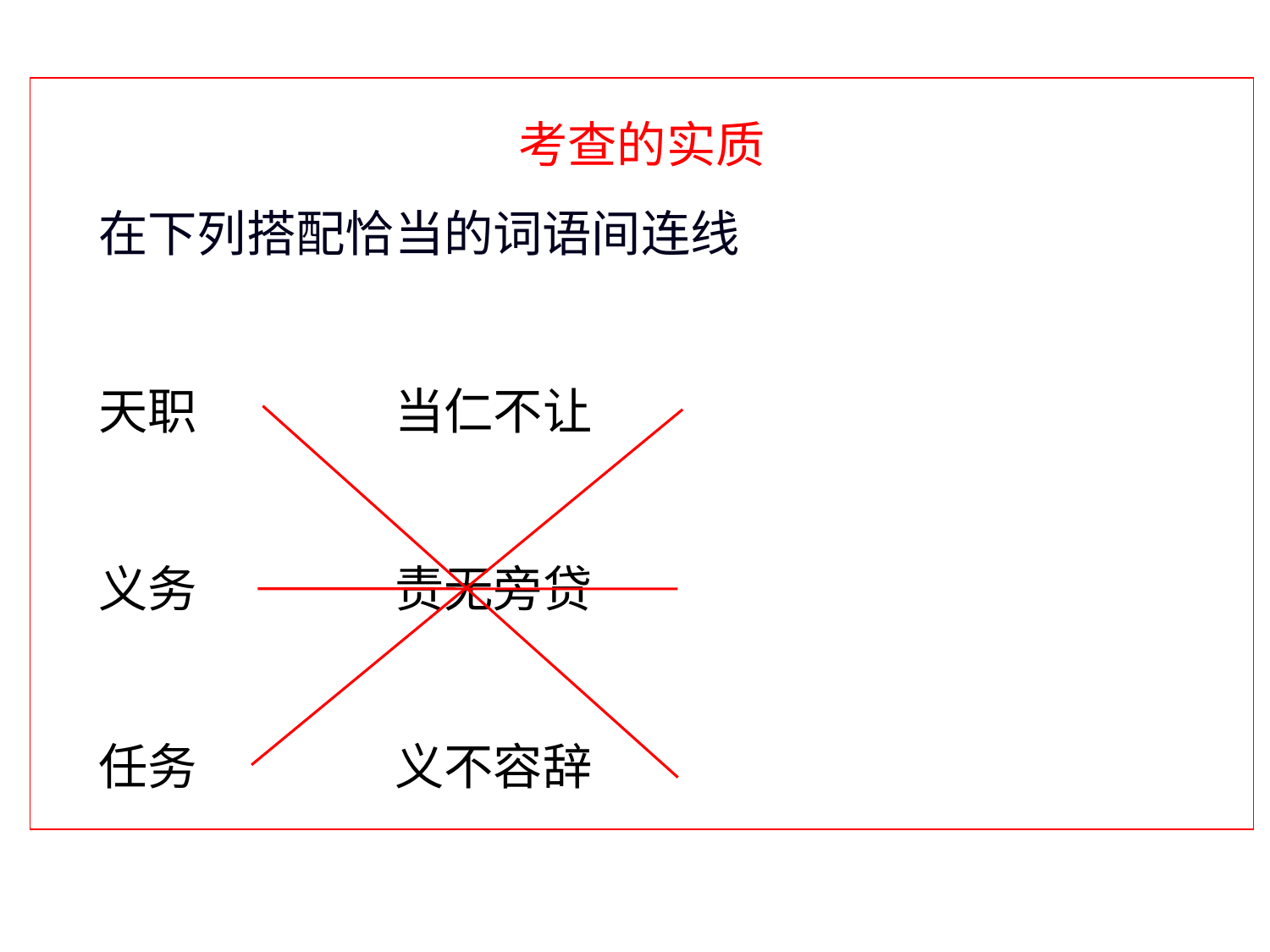

考查的实质
    在下列搭配恰当的词语间连线

    天职                  当仁不让

    义务                  责无旁贷

    任务                  义不容辞